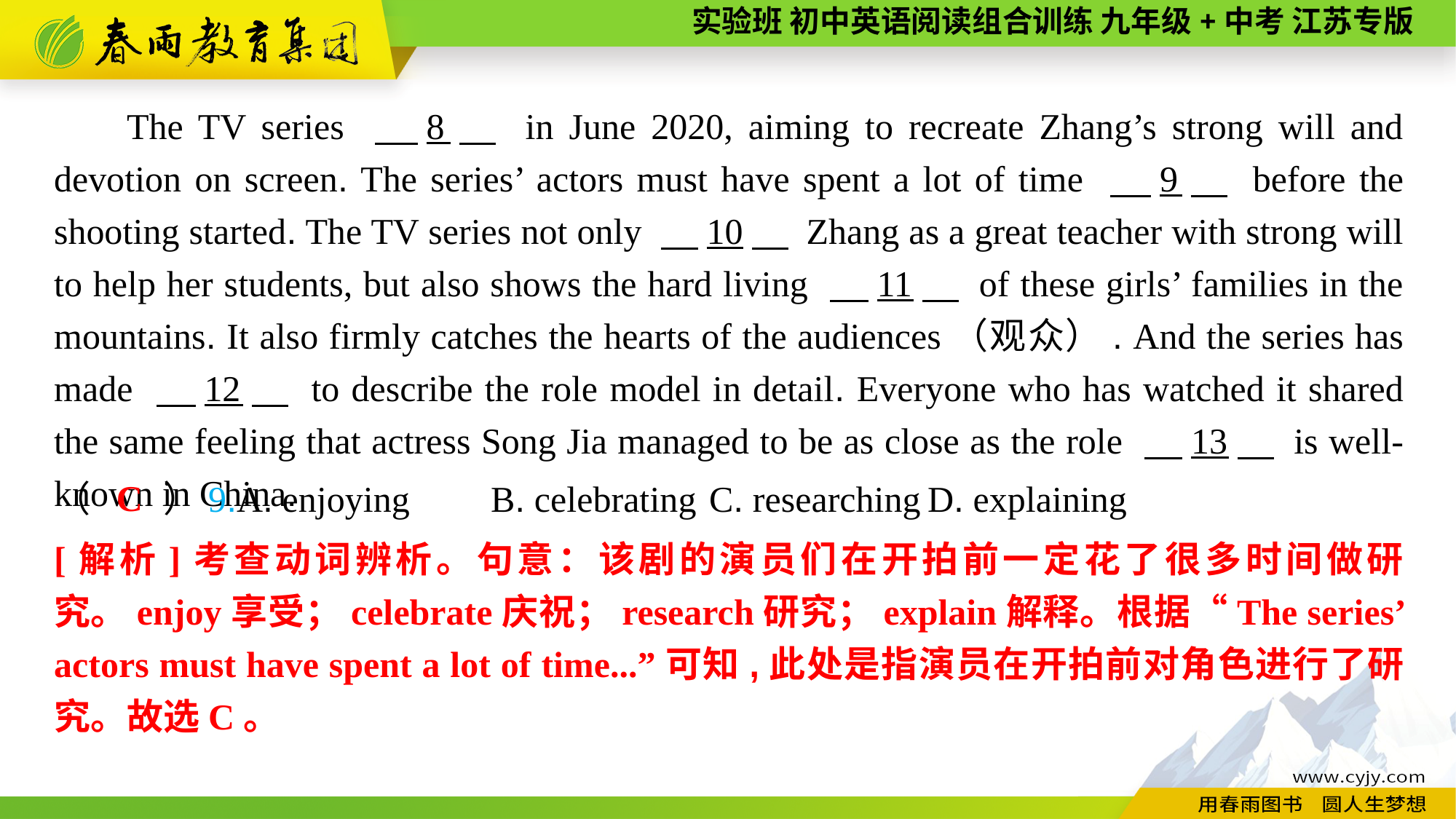

The TV series 　8　 in June 2020, aiming to recreate Zhang’s strong will and devotion on screen. The series’ actors must have spent a lot of time 　9　 before the shooting started. The TV series not only 　10　 Zhang as a great teacher with strong will to help her students, but also shows the hard living 　11　 of these girls’ families in the mountains. It also firmly catches the hearts of the audiences（观众）. And the series has made 　12　 to describe the role model in detail. Everyone who has watched it shared the same feeling that actress Song Jia managed to be as close as the role 　13　 is well-known in China.
C
（　　）9.A. enjoying	B. celebrating	C. researching	D. explaining
[解析]考查动词辨析。句意：该剧的演员们在开拍前一定花了很多时间做研究。enjoy享受；celebrate庆祝；research研究；explain解释。根据“The series’ actors must have spent a lot of time...”可知,此处是指演员在开拍前对角色进行了研究。故选C。